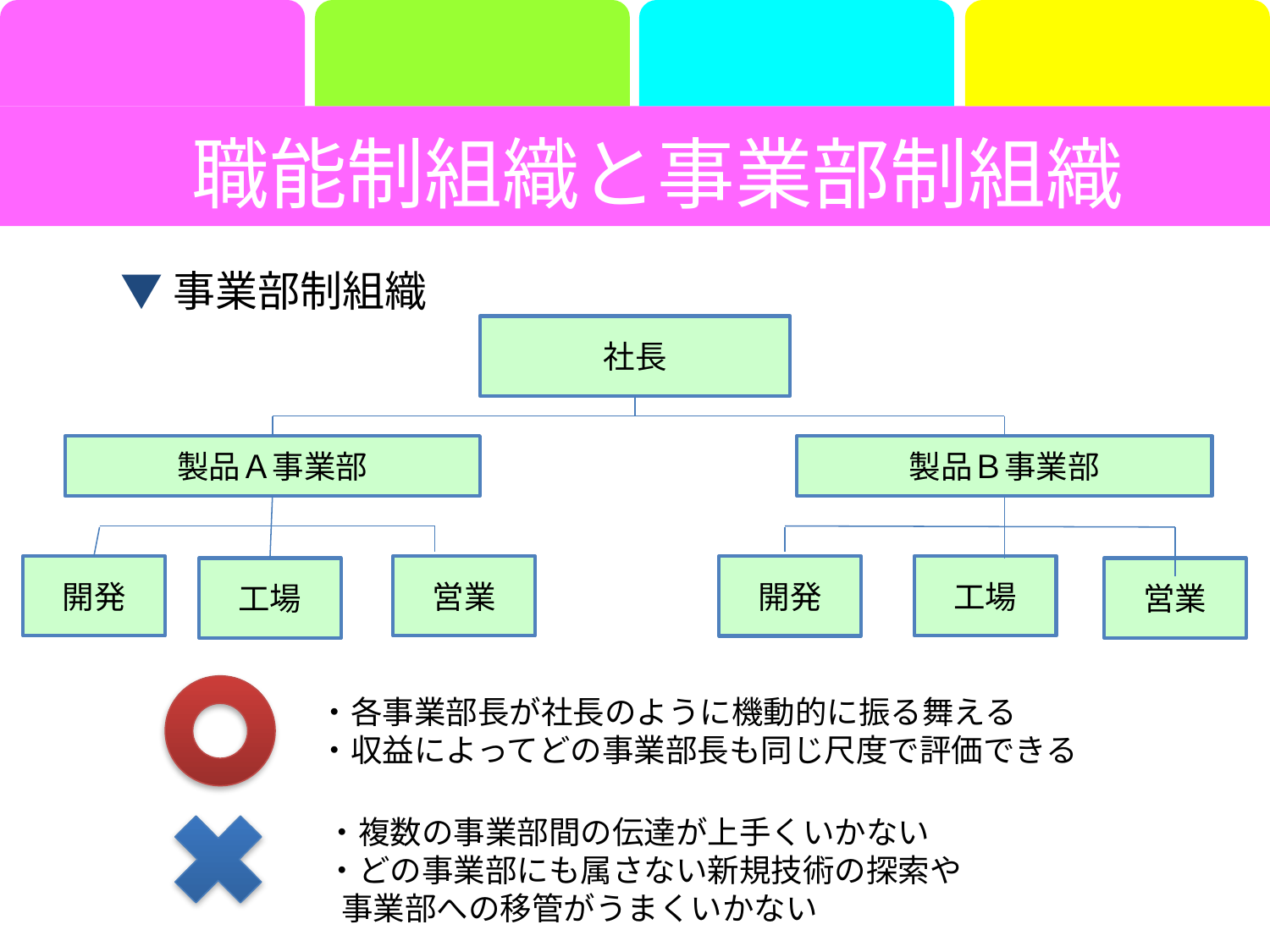

職能制組織と事業部制組織
▼事業部制組織
社長
製品Ａ事業部
製品Ｂ事業部
開発
営業
工場
開発
工場
営業

・各事業部長が社長のように機動的に振る舞える
・収益によってどの事業部長も同じ尺度で評価できる

・複数の事業部間の伝達が上手くいかない
・どの事業部にも属さない新規技術の探索や
 事業部への移管がうまくいかない